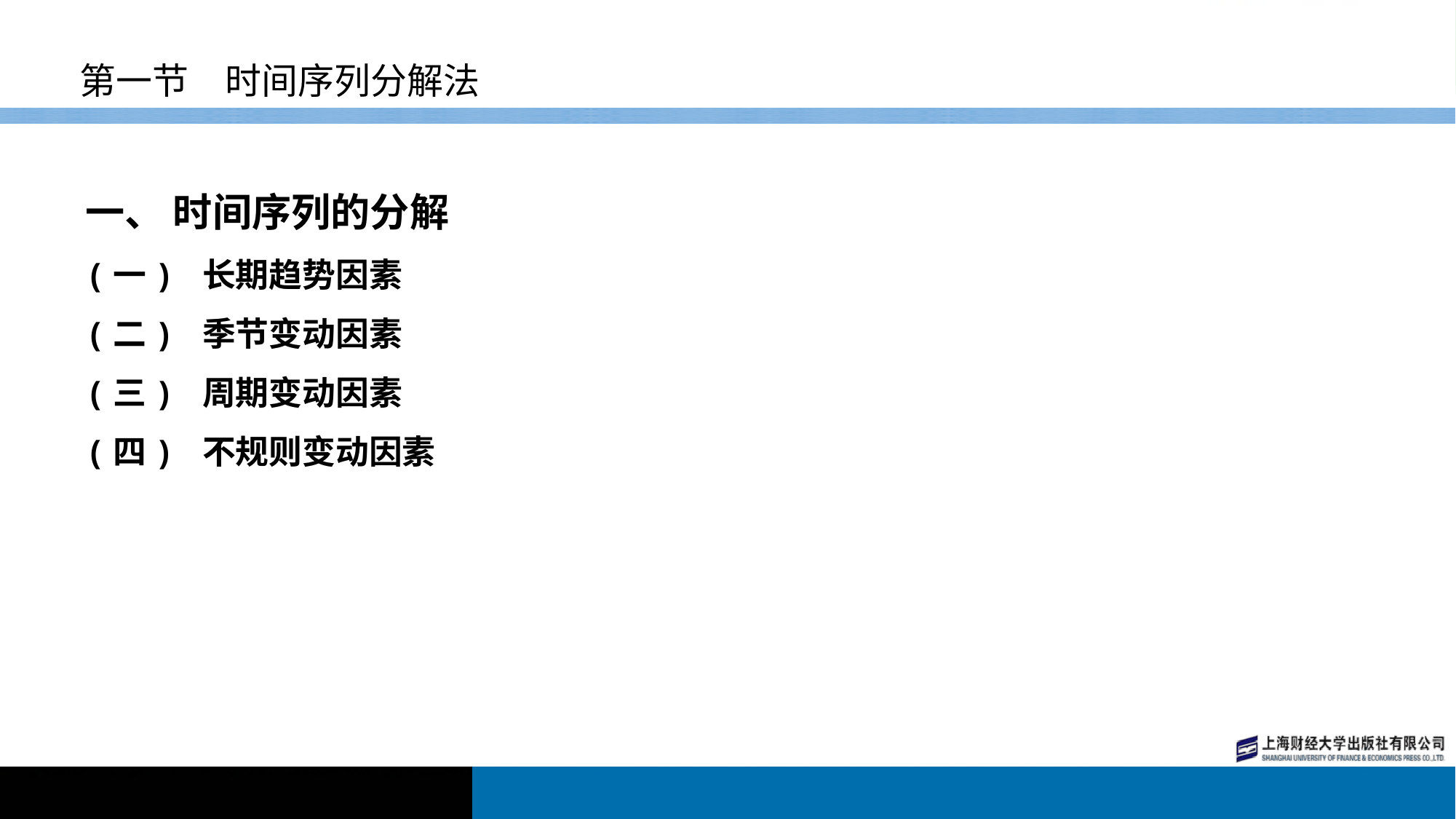

# 第一节　时间序列分解法
一、 时间序列的分解
(一) 长期趋势因素
(二) 季节变动因素
(三) 周期变动因素
(四) 不规则变动因素
3